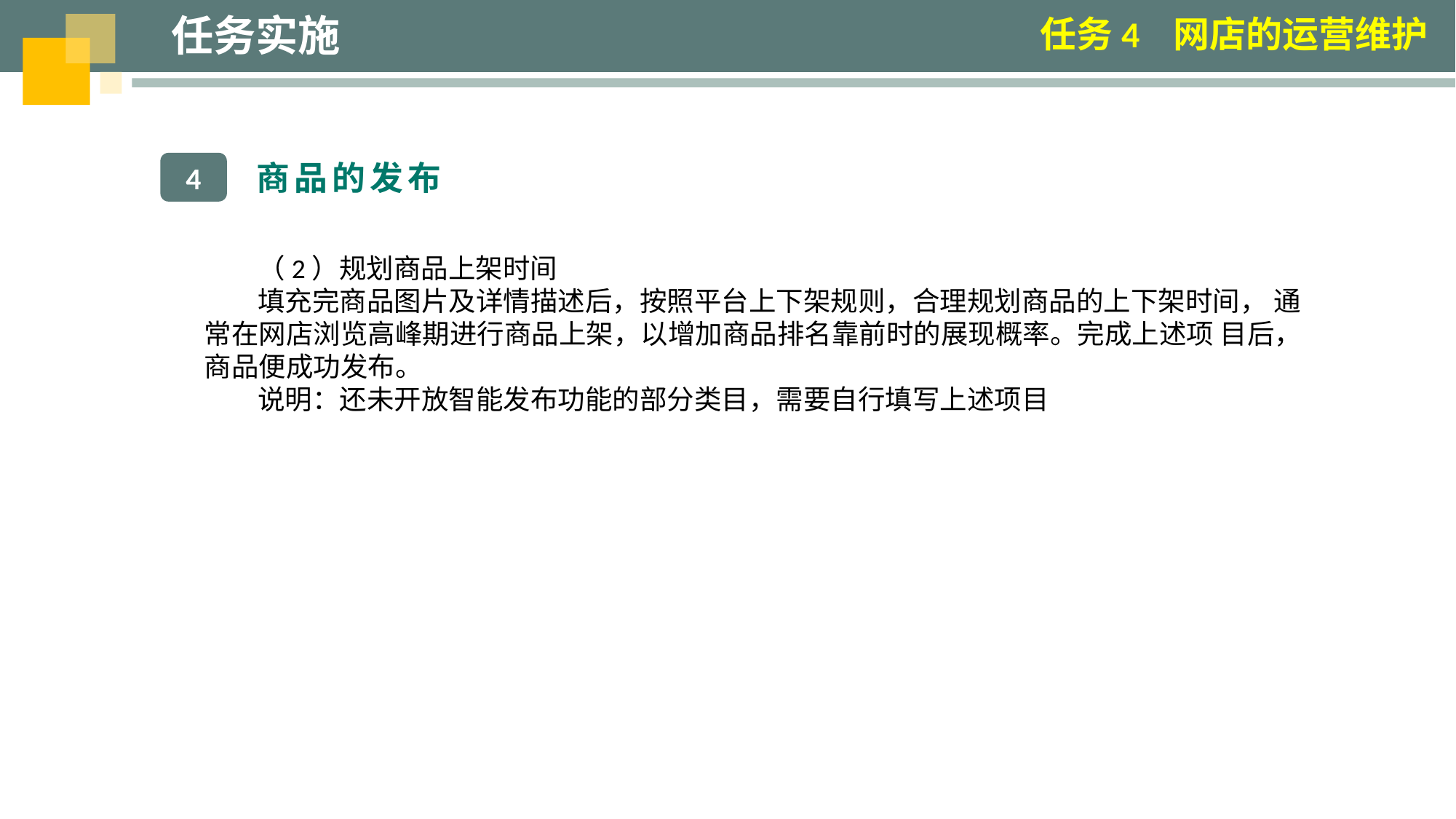

任务实施

任务4   网店的运营维护
商品的发布
4
（2）规划商品上架时间
填充完商品图片及详情描述后，按照平台上下架规则，合理规划商品的上下架时间， 通常在网店浏览高峰期进行商品上架，以增加商品排名靠前时的展现概率。完成上述项 目后，商品便成功发布。
说明：还未开放智能发布功能的部分类目，需要自行填写上述项目